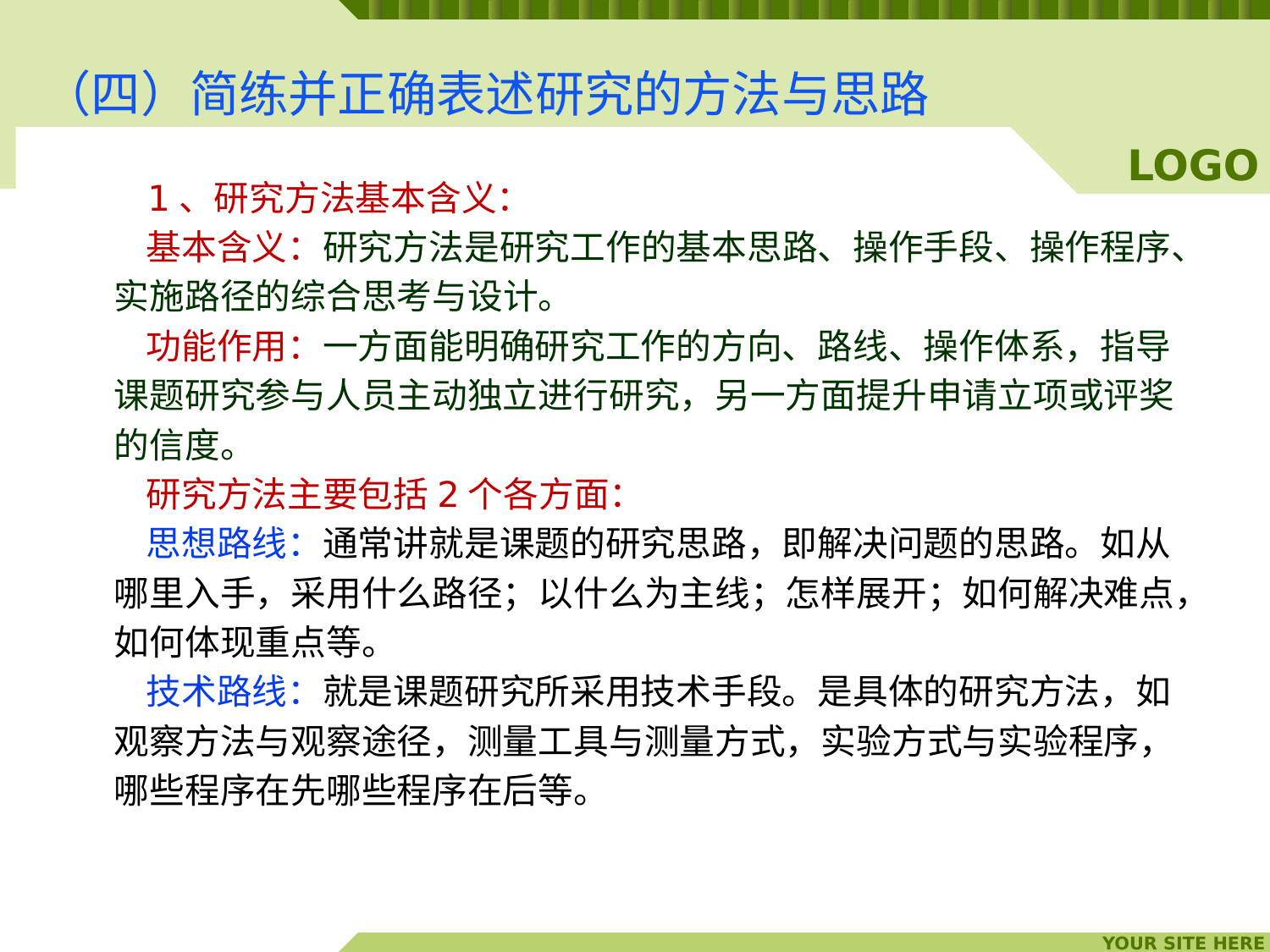

# （四）简练并正确表述研究的方法与思路
   1、研究方法基本含义：
   基本含义：研究方法是研究工作的基本思路、操作手段、操作程序、
实施路径的综合思考与设计。
   功能作用：一方面能明确研究工作的方向、路线、操作体系，指导
课题研究参与人员主动独立进行研究，另一方面提升申请立项或评奖
的信度。
   研究方法主要包括2个各方面：
   思想路线：通常讲就是课题的研究思路，即解决问题的思路。如从
哪里入手，采用什么路径；以什么为主线；怎样展开；如何解决难点，
如何体现重点等。
   技术路线：就是课题研究所采用技术手段。是具体的研究方法，如
观察方法与观察途径，测量工具与测量方式，实验方式与实验程序，
哪些程序在先哪些程序在后等。